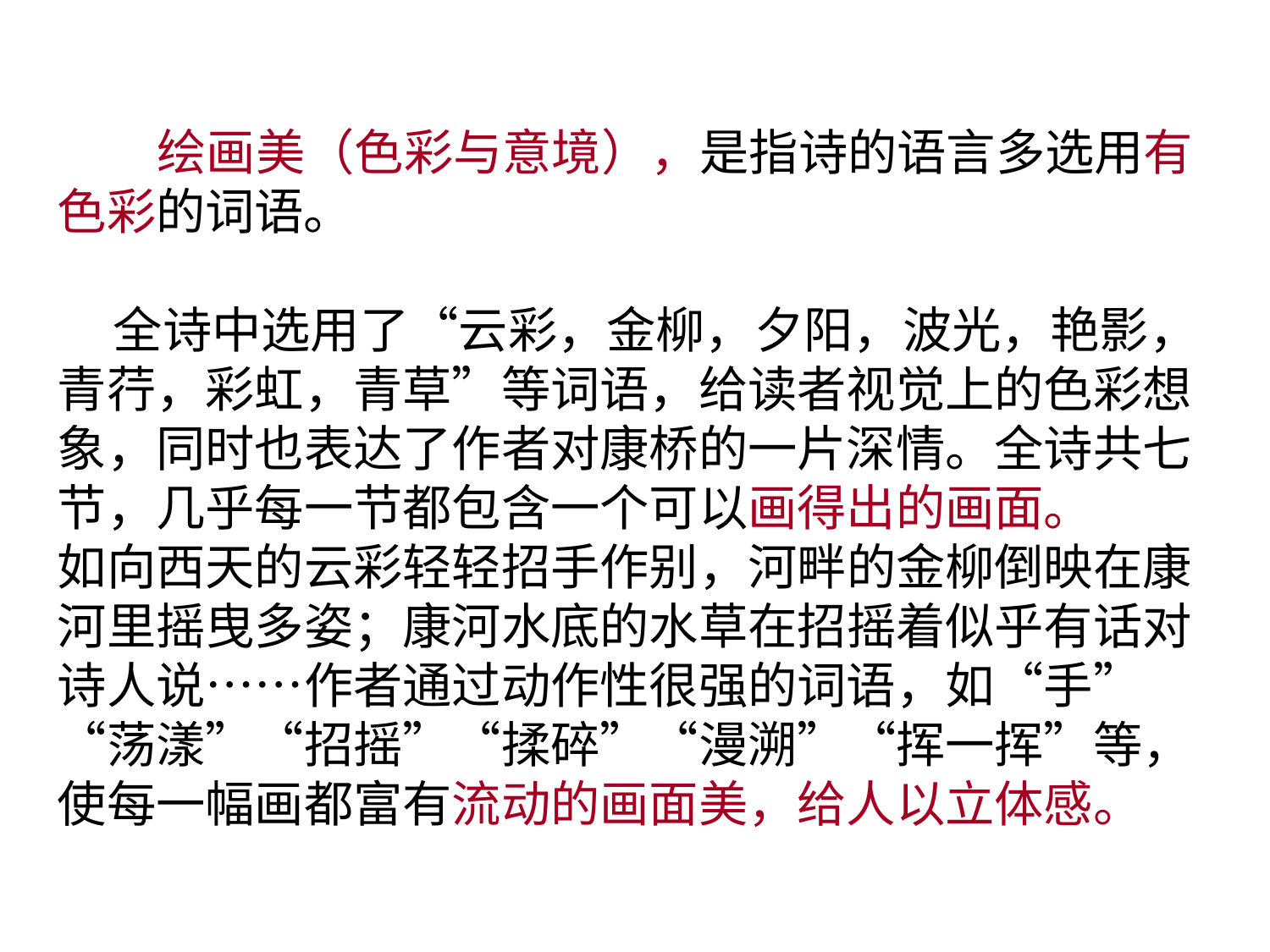

绘画美（色彩与意境），是指诗的语言多选用有色彩的词语。

    全诗中选用了“云彩，金柳，夕阳，波光，艳影，青荇，彩虹，青草”等词语，给读者视觉上的色彩想象，同时也表达了作者对康桥的一片深情。全诗共七节，几乎每一节都包含一个可以画得出的画面。
如向西天的云彩轻轻招手作别，河畔的金柳倒映在康河里摇曳多姿；康河水底的水草在招摇着似乎有话对诗人说……作者通过动作性很强的词语，如“手”“荡漾”“招摇”“揉碎”“漫溯”“挥一挥”等，使每一幅画都富有流动的画面美，给人以立体感。